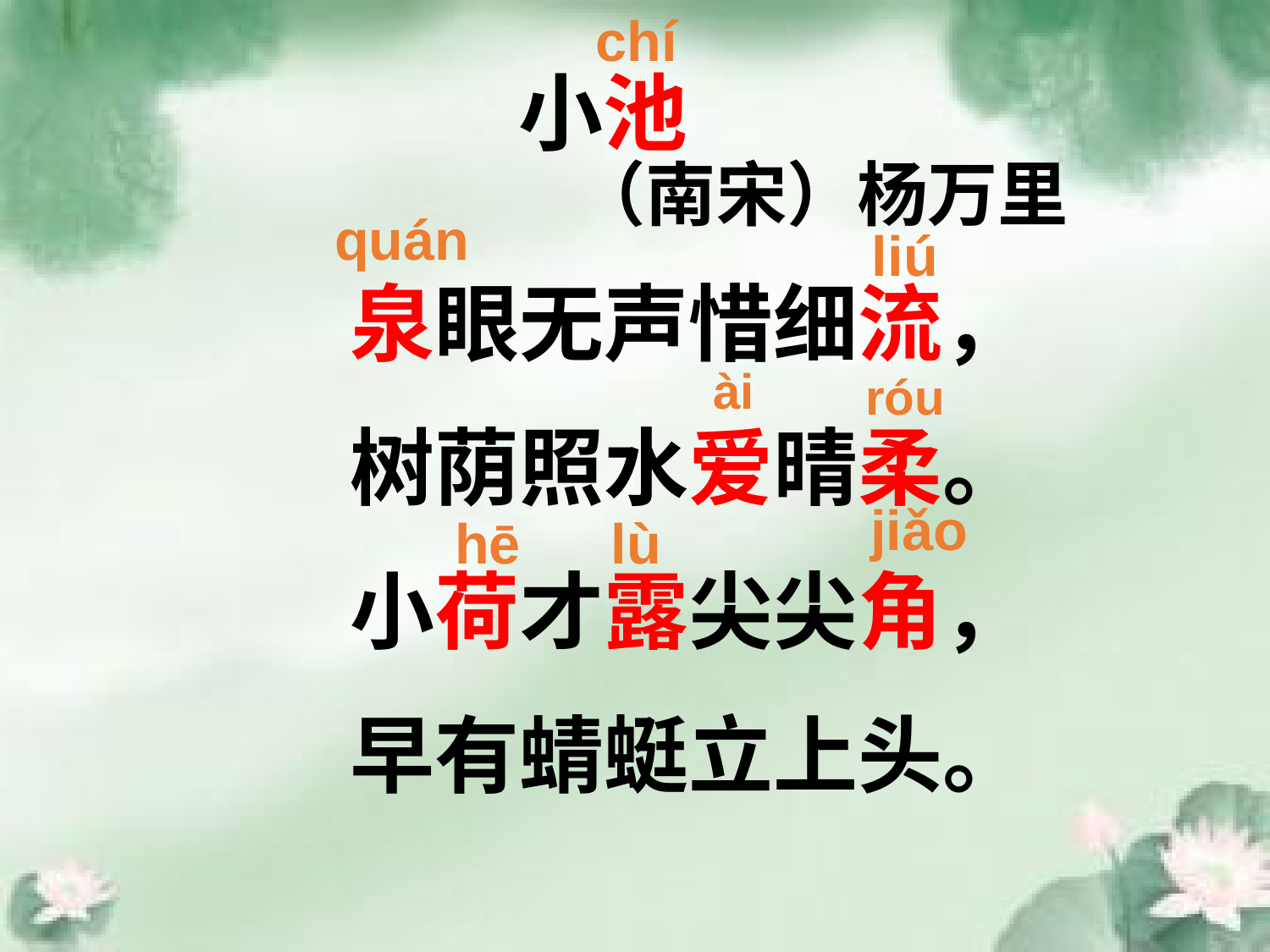

chí
小池
（南宋）杨万里
quán
liú
泉眼无声惜细流，

树荫照水爱晴柔。

小荷才露尖尖角，

早有蜻蜓立上头。
ài
róu
jiǎo
lù
hē